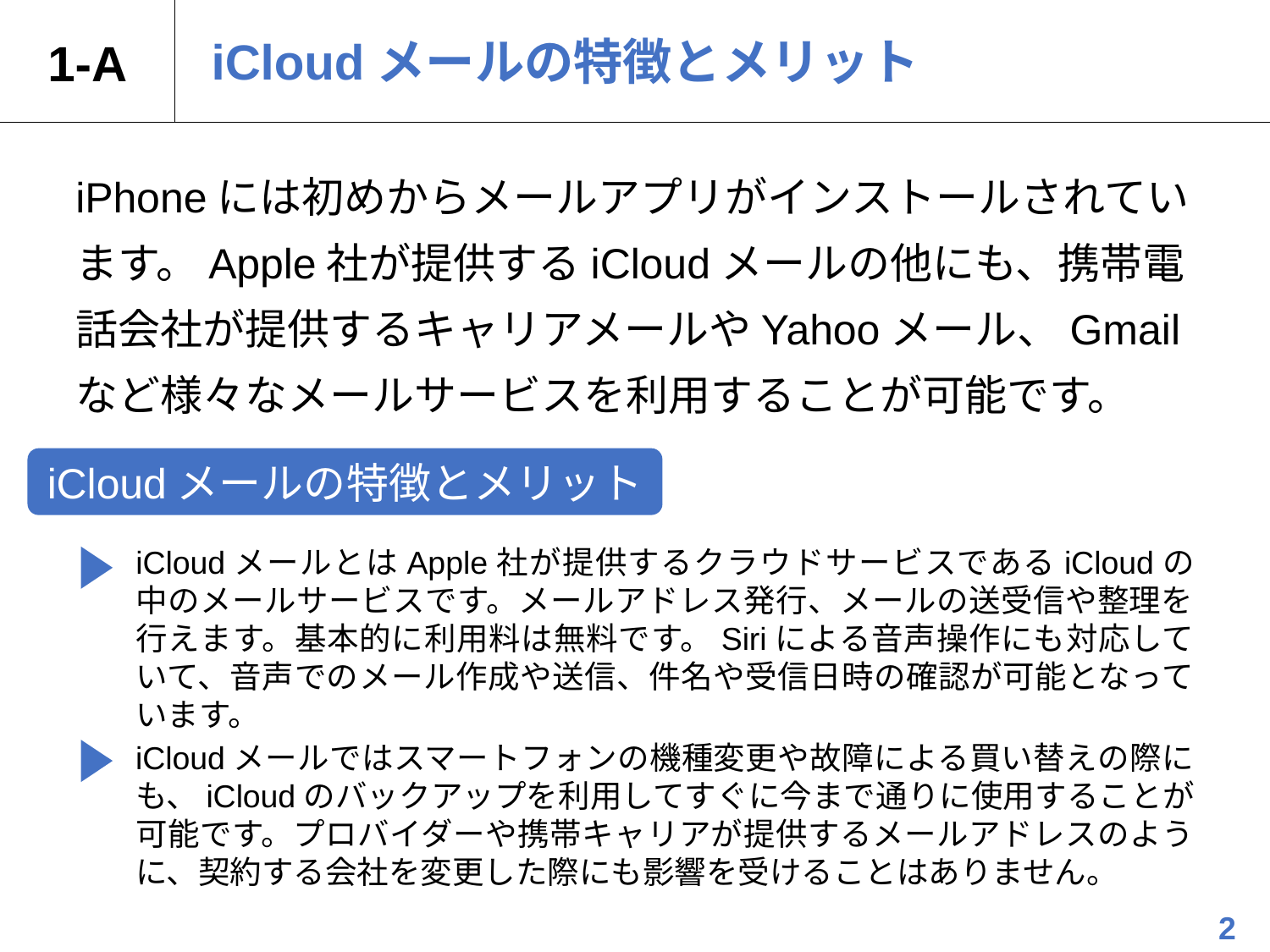

# 1-A
iCloudメールの特徴とメリット
iPhoneには初めからメールアプリがインストールされています。Apple社が提供するiCloudメールの他にも、携帯電話会社が提供するキャリアメールやYahooメール、Gmailなど様々なメールサービスを利用することが可能です。

iCloudメールの特徴とメリット
iCloudメールとはApple社が提供するクラウドサービスであるiCloudの中のメールサービスです。メールアドレス発行、メールの送受信や整理を行えます。基本的に利用料は無料です。Siriによる音声操作にも対応していて、音声でのメール作成や送信、件名や受信日時の確認が可能となっています。

iCloudメールではスマートフォンの機種変更や故障による買い替えの際にも、iCloudのバックアップを利用してすぐに今まで通りに使用することが可能です。プロバイダーや携帯キャリアが提供するメールアドレスのように、契約する会社を変更した際にも影響を受けることはありません。

2